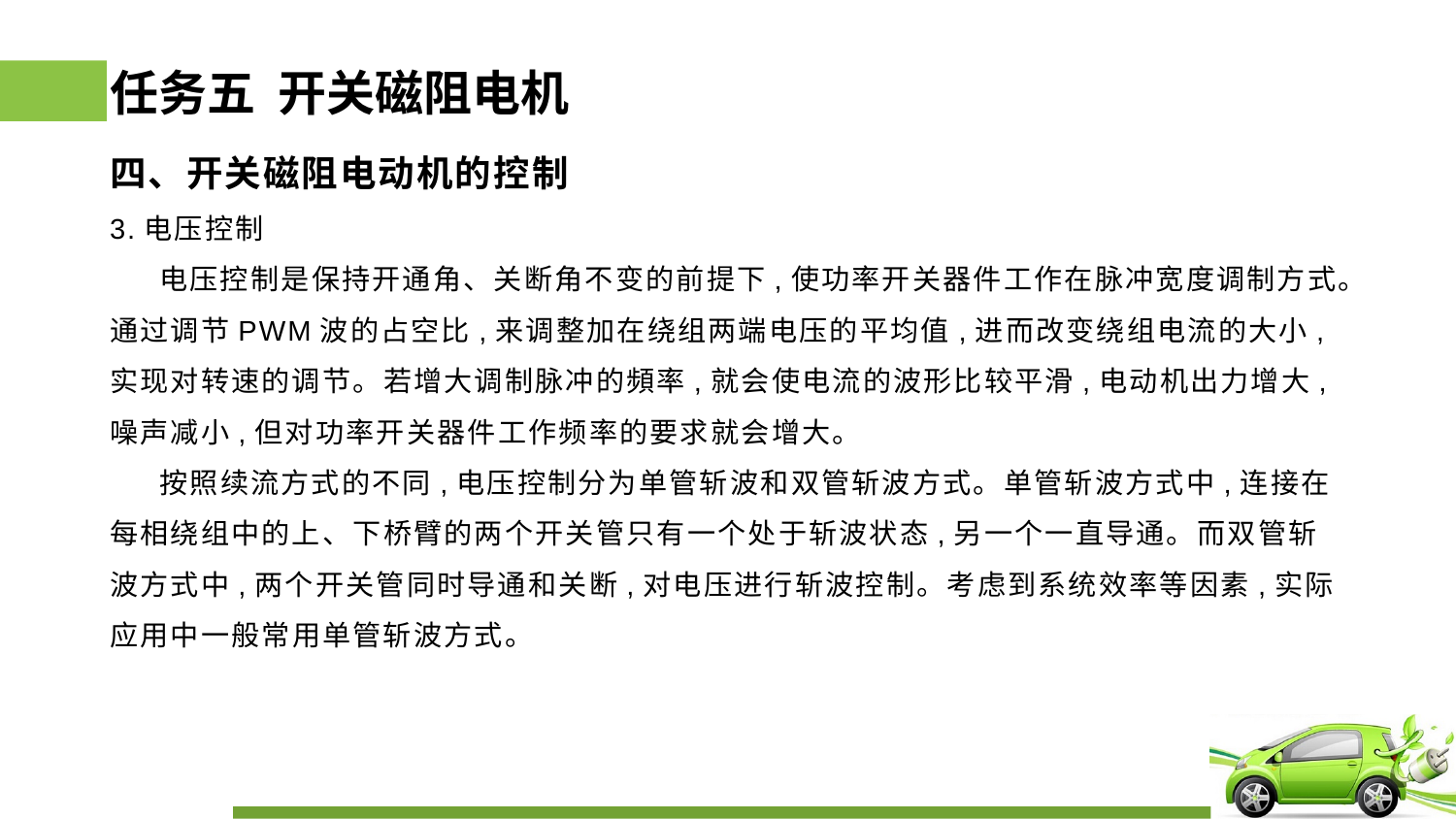

# 任务五  开关磁阻电机
四、开关磁阻电动机的控制
3.电压控制
      电压控制是保持开通角、关断角不变的前提下,使功率开关器件工作在脉冲宽度调制方式。通过调节PWM波的占空比,来调整加在绕组两端电压的平均值,进而改变绕组电流的大小,实现对转速的调节。若增大调制脉冲的頻率,就会使电流的波形比较平滑,电动机出力增大,噪声减小,但对功率开关器件工作频率的要求就会增大。
      按照续流方式的不同,电压控制分为单管斩波和双管斩波方式。单管斩波方式中,连接在每相绕组中的上、下桥臂的两个开关管只有一个处于斩波状态,另一个一直导通。而双管斩波方式中,两个开关管同时导通和关断,对电压进行斩波控制。考虑到系统效率等因素,实际应用中一般常用单管斩波方式。